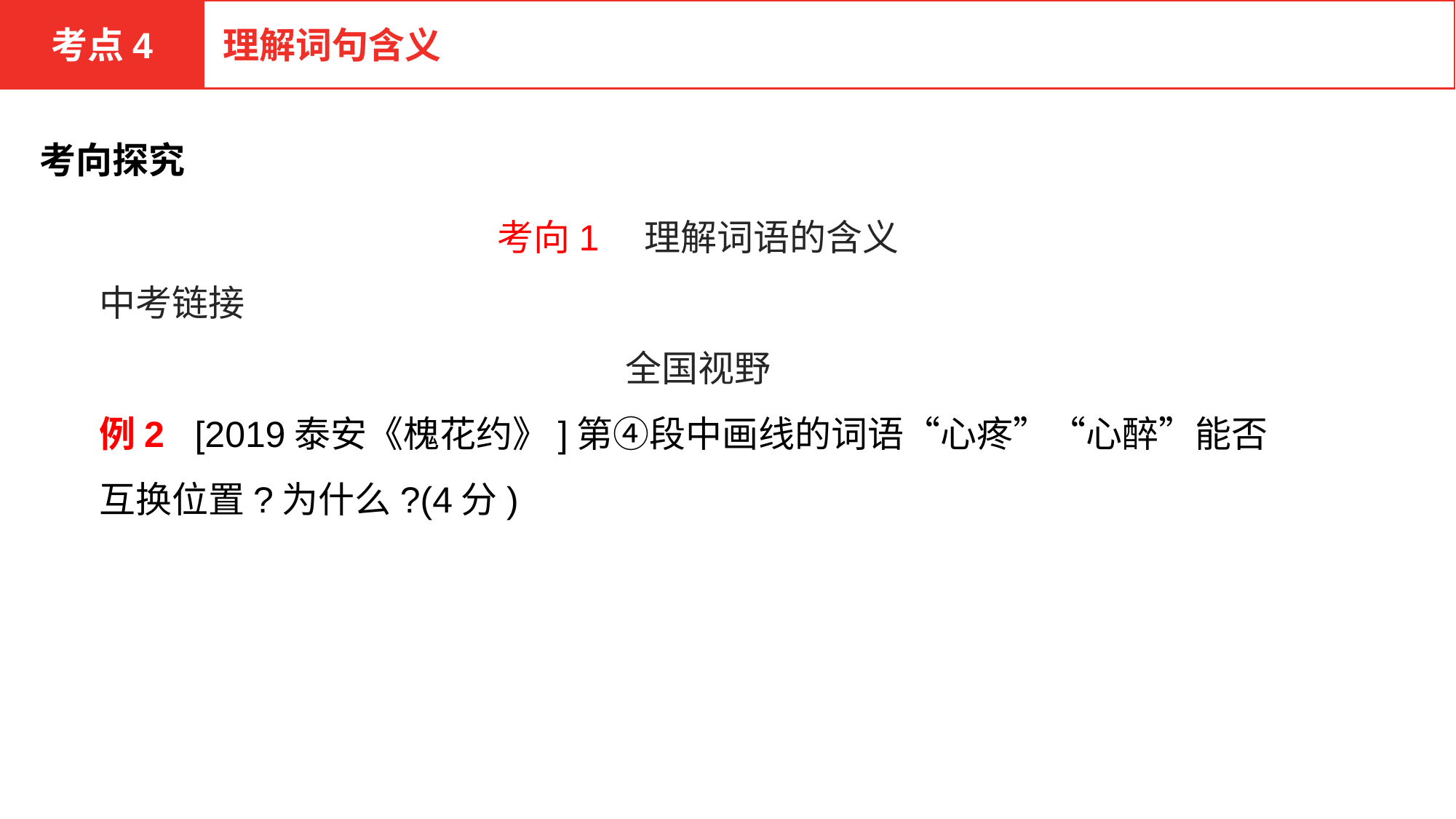

考点4
理解词句含义
考向探究
考向1　理解词语的含义
中考链接
全国视野
例2   [2019泰安《槐花约》]第④段中画线的词语“心疼”“心醉”能否互换位置?为什么?(4分)